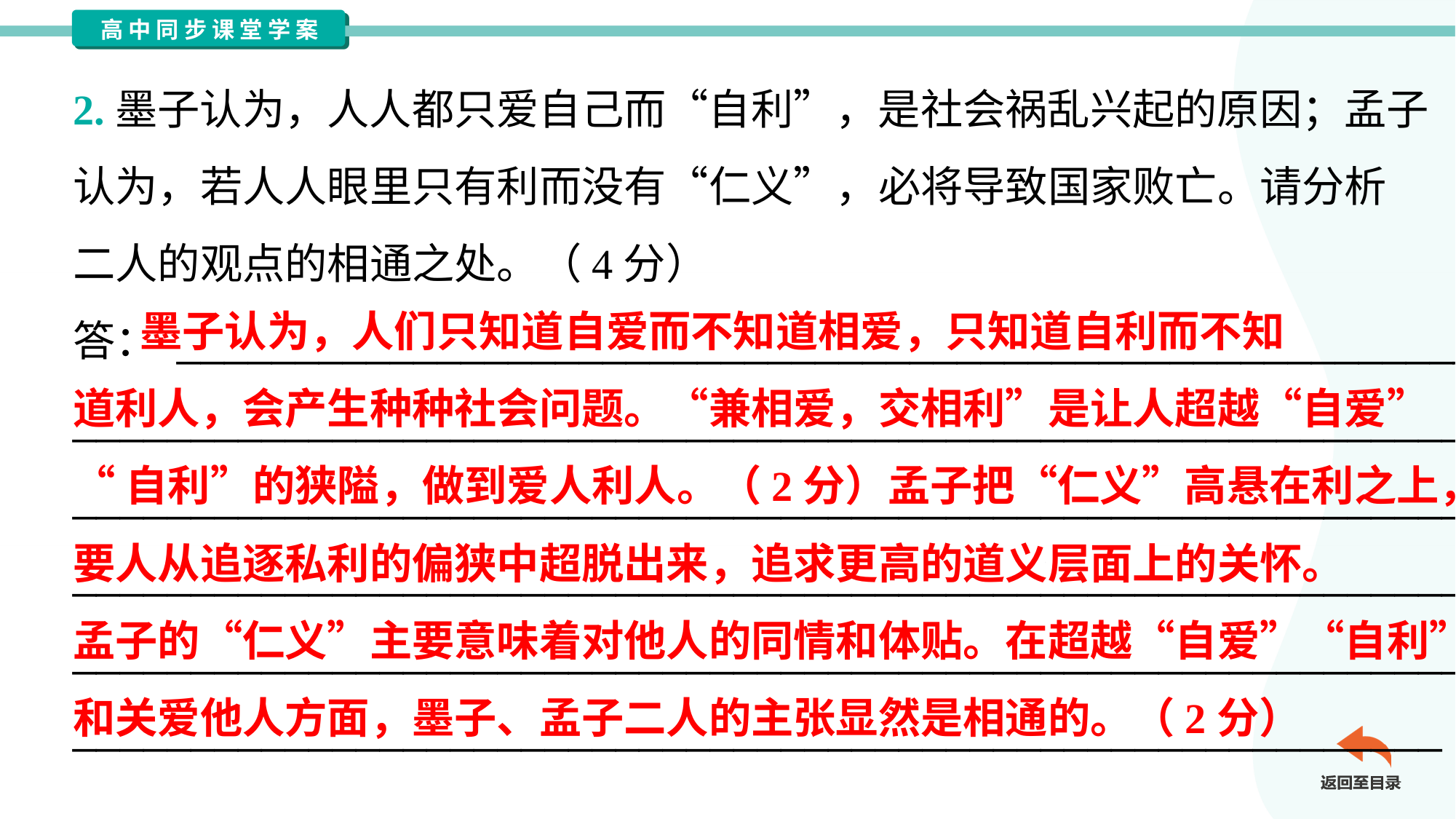

2.墨子认为，人人都只爱自己而“自利”，是社会祸乱兴起的原因；孟子
认为，若人人眼里只有利而没有“仁义”，必将导致国家败亡。请分析
二人的观点的相通之处。（4分）
答： ________________________________________________________
_____________________________________________________________
_____________________________________________________________
_____________________________________________________________
_____________________________________________________________
__________________________________________________________
      墨子认为，人们只知道自爱而不知道相爱，只知道自利而不知
道利人，会产生种种社会问题。“兼相爱，交相利”是让人超越“自爱”
“自利”的狭隘，做到爱人利人。（2分）孟子把“仁义”高悬在利之上，
要人从追逐私利的偏狭中超脱出来，追求更高的道义层面上的关怀。
孟子的“仁义”主要意味着对他人的同情和体贴。在超越“自爱”“自利”
和关爱他人方面，墨子、孟子二人的主张显然是相通的。（2分）